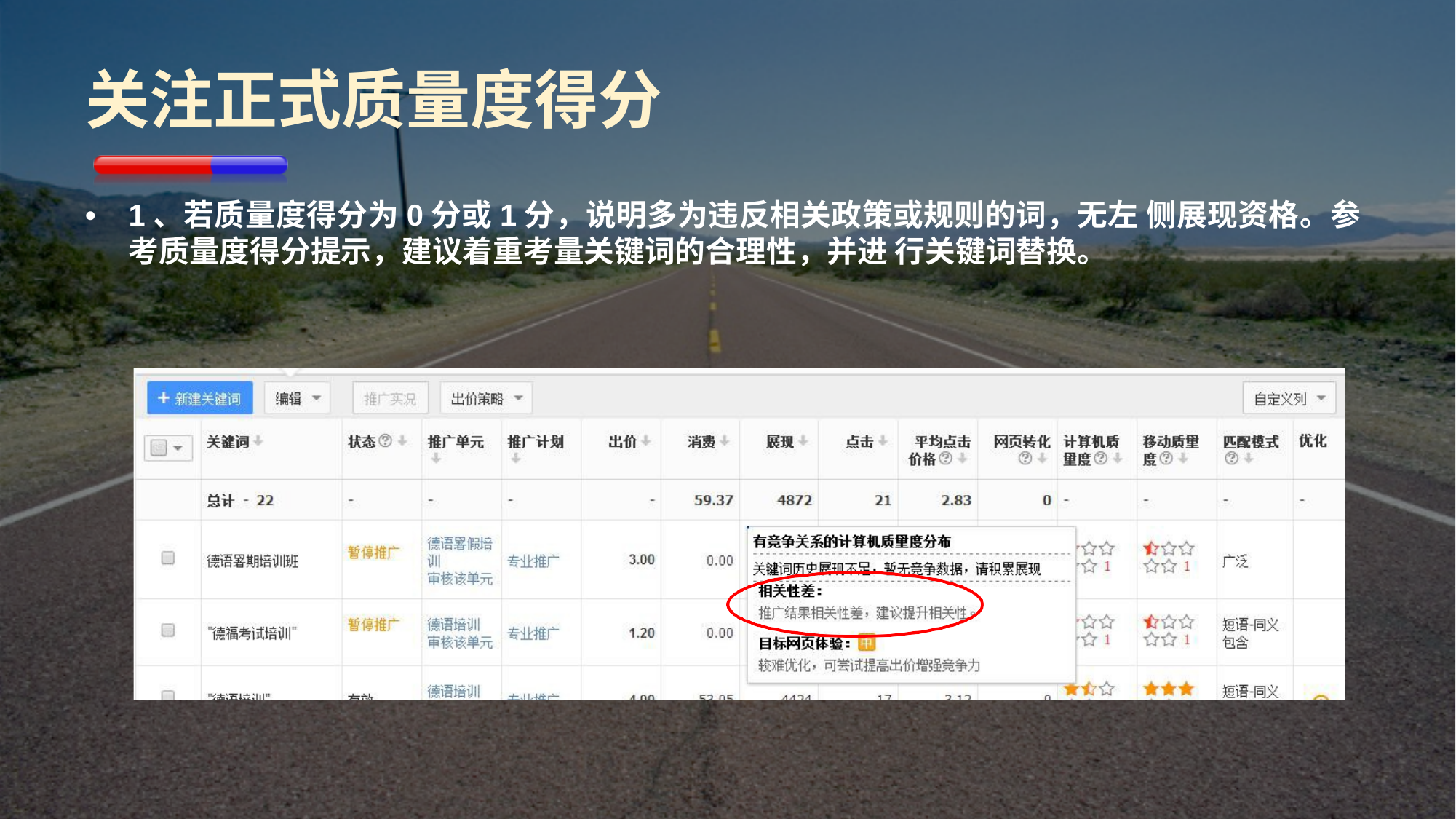

关注正式质量度得分
•	1、若质量度得分为0分或1分，说明多为违反相关政策或规则的词，无左 侧展现资格。参考质量度得分提示，建议着重考量关键词的合理性，并进 行关键词替换。